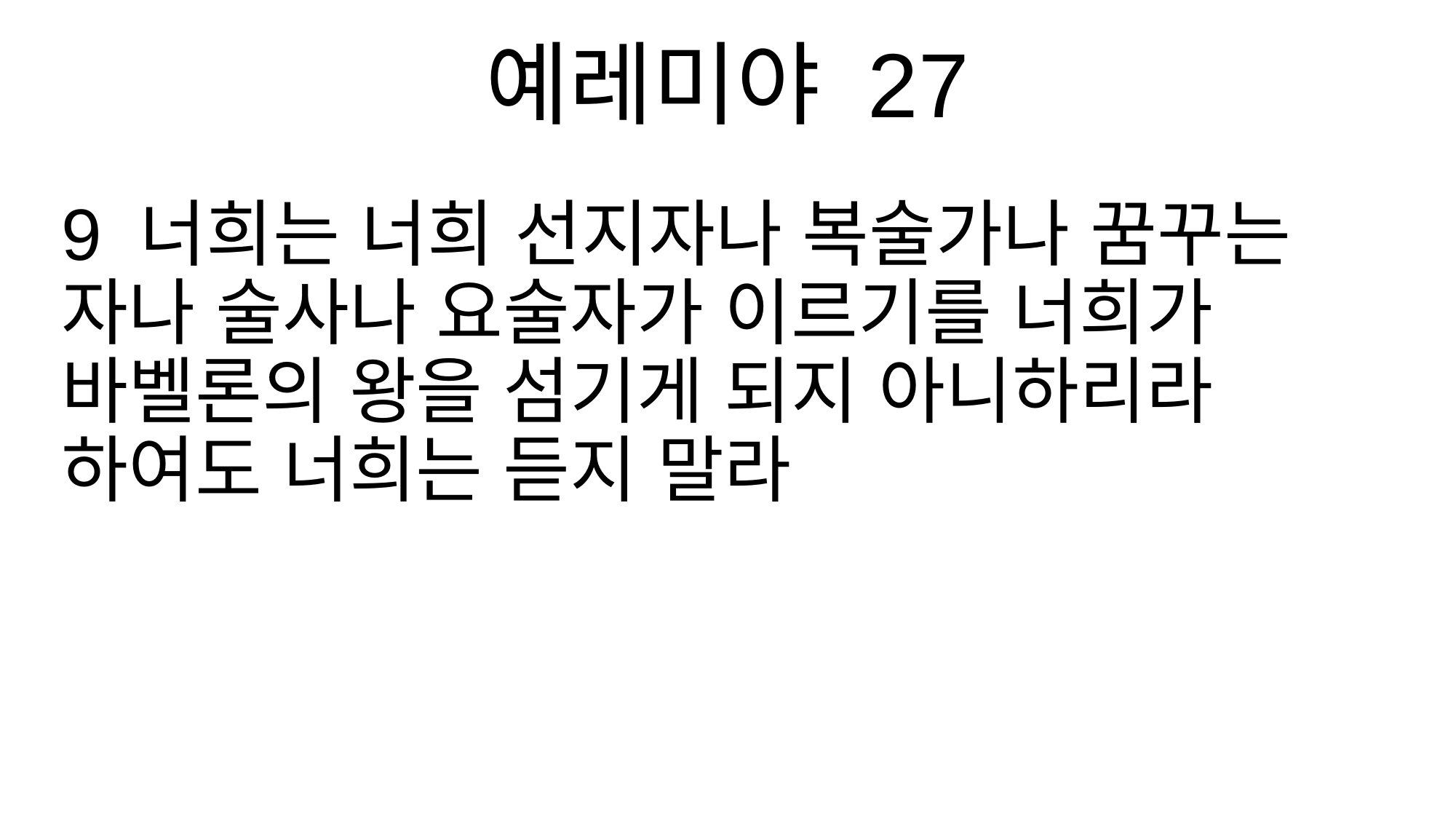

예레미야 27
9 너희는 너희 선지자나 복술가나 꿈꾸는 자나 술사나 요술자가 이르기를 너희가 바벨론의 왕을 섬기게 되지 아니하리라 하여도 너희는 듣지 말라